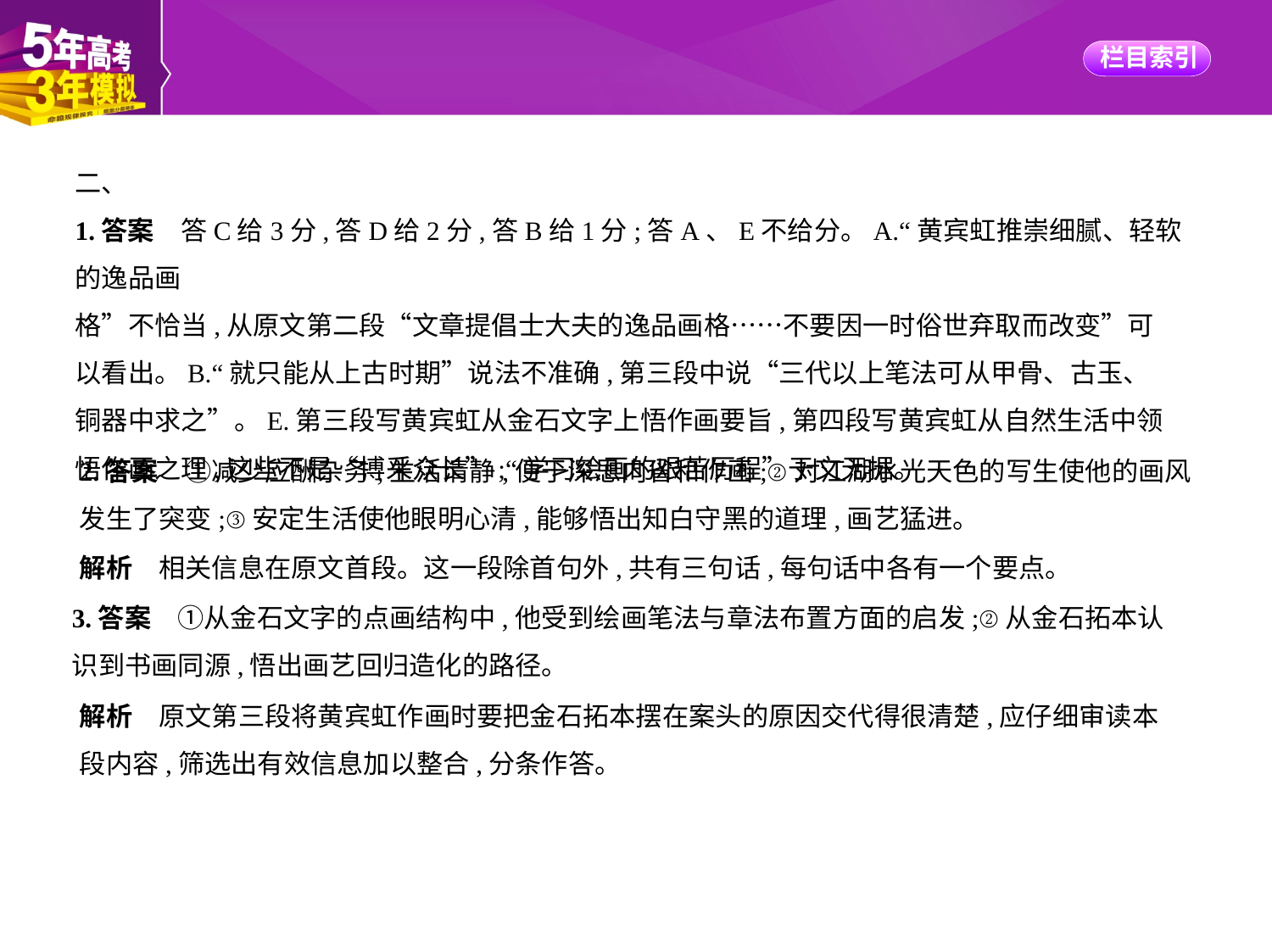

二、
1.答案　答C给3分,答D给2分,答B给1分;答A、E不给分。A.“黄宾虹推崇细腻、轻软的逸品画
格”不恰当,从原文第二段“文章提倡士大夫的逸品画格……不要因一时俗世弃取而改变”可
以看出。B.“就只能从上古时期”说法不准确,第三段中说“三代以上笔法可从甲骨、古玉、
铜器中求之”。E.第三段写黄宾虹从金石文字上悟作画要旨,第四段写黄宾虹从自然生活中领
悟作画之理,这些不是“博采众长”;“学习绘画的艰苦历程”于文无据。
2.答案　①减少应酬杂务,生活清静,便于深思内省和作画;②对江湖水光天色的写生使他的画风
发生了突变;③安定生活使他眼明心清,能够悟出知白守黑的道理,画艺猛进。
解析　相关信息在原文首段。这一段除首句外,共有三句话,每句话中各有一个要点。
3.答案　①从金石文字的点画结构中,他受到绘画笔法与章法布置方面的启发;②从金石拓本认
识到书画同源,悟出画艺回归造化的路径。
解析　原文第三段将黄宾虹作画时要把金石拓本摆在案头的原因交代得很清楚,应仔细审读本
段内容,筛选出有效信息加以整合,分条作答。